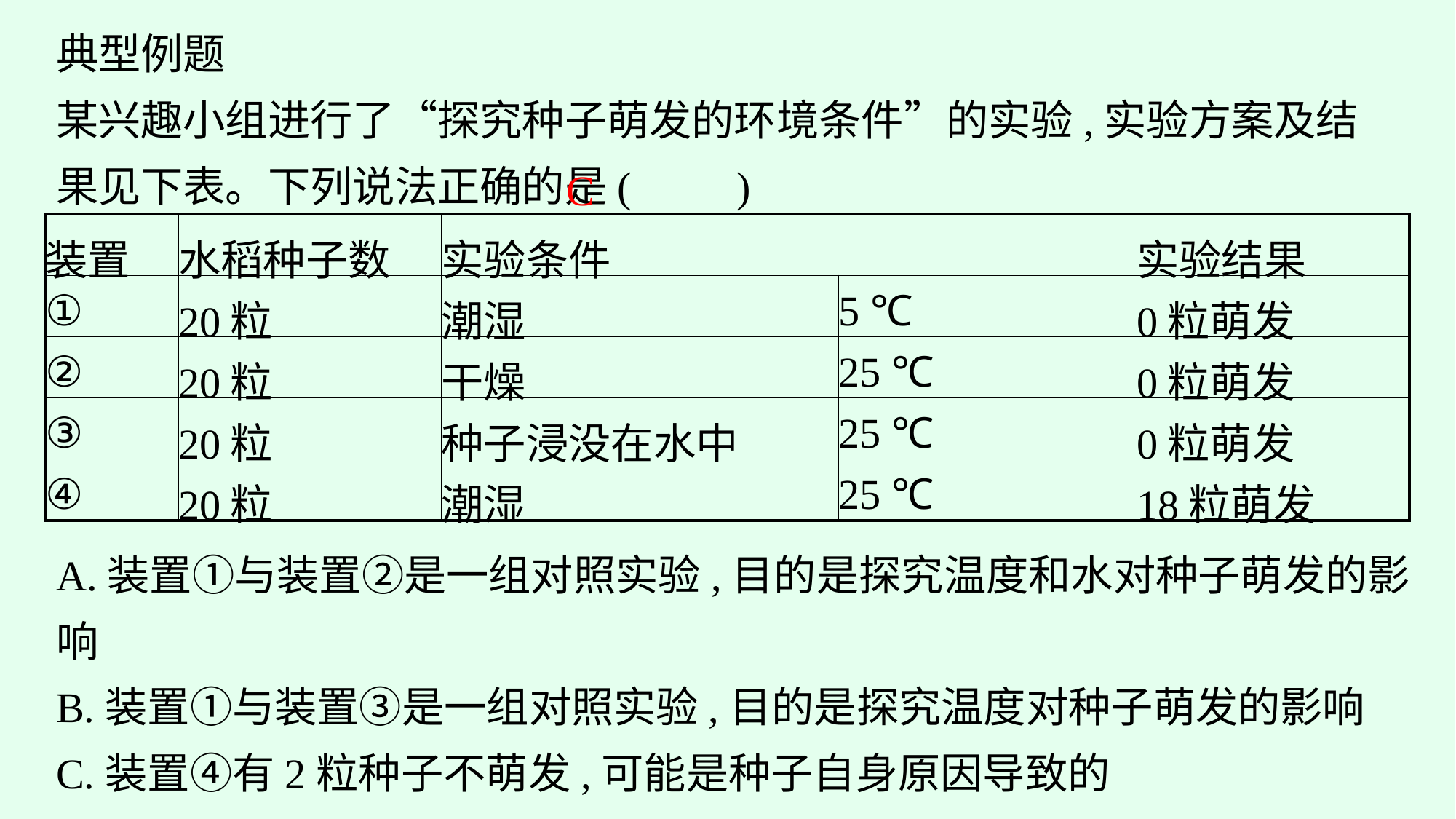

典型例题
某兴趣小组进行了“探究种子萌发的环境条件”的实验,实验方案及结果见下表。下列说法正确的是(　　)
C
| 装置 | 水稻种子数 | 实验条件 |  | 实验结果 |
| --- | --- | --- | --- | --- |
| ① | 20粒 | 潮湿 | 5 ℃ | 0粒萌发 |
| ② | 20粒 | 干燥 | 25 ℃ | 0粒萌发 |
| ③ | 20粒 | 种子浸没在水中 | 25 ℃ | 0粒萌发 |
| ④ | 20粒 | 潮湿 | 25 ℃ | 18粒萌发 |
A.装置①与装置②是一组对照实验,目的是探究温度和水对种子萌发的影响
B.装置①与装置③是一组对照实验,目的是探究温度对种子萌发的影响
C.装置④有2粒种子不萌发,可能是种子自身原因导致的
D.装置④种子的发芽率为80%